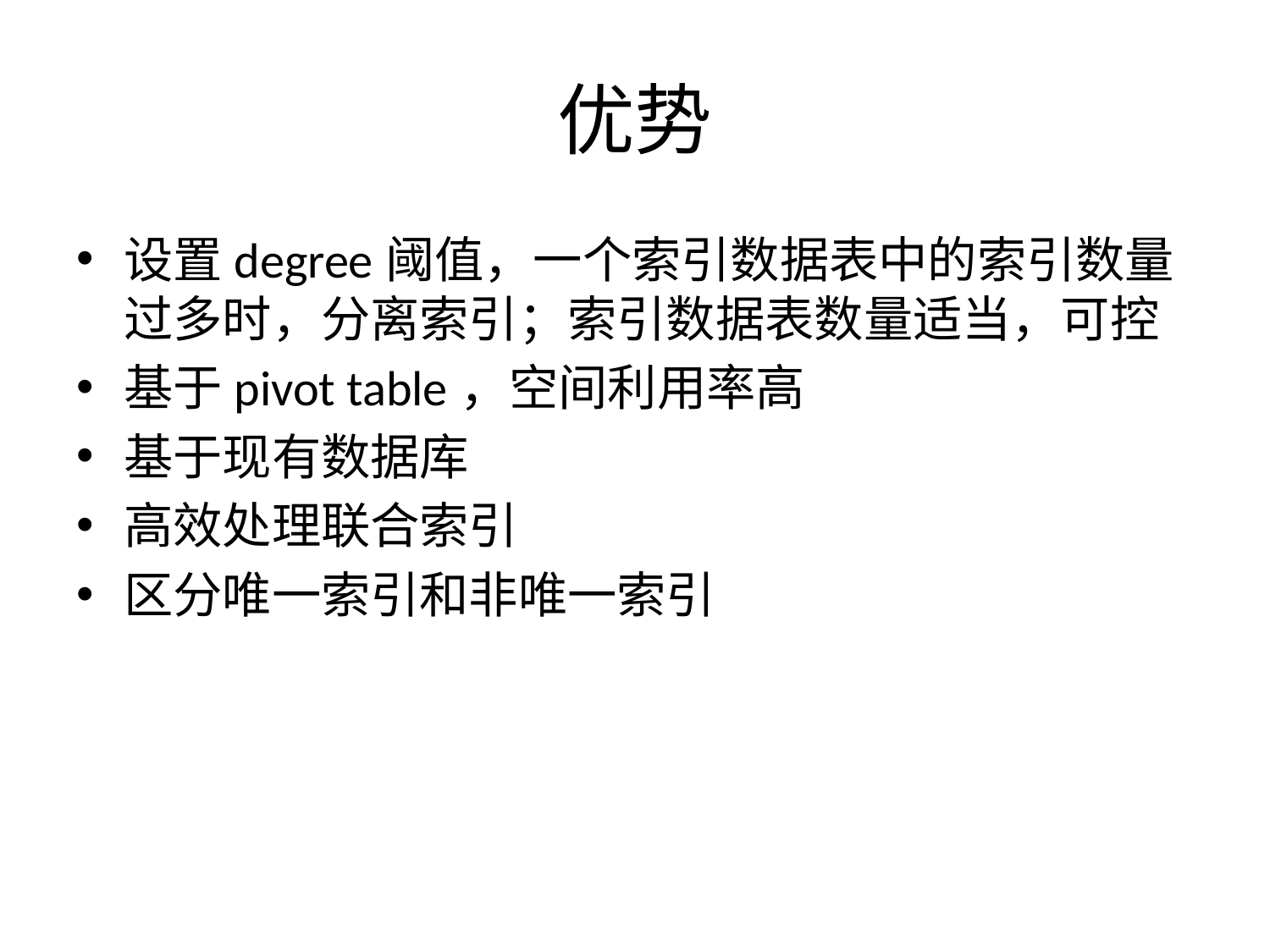

# 优势
设置degree阈值，一个索引数据表中的索引数量过多时，分离索引；索引数据表数量适当，可控
基于pivot table，空间利用率高
基于现有数据库
高效处理联合索引
区分唯一索引和非唯一索引